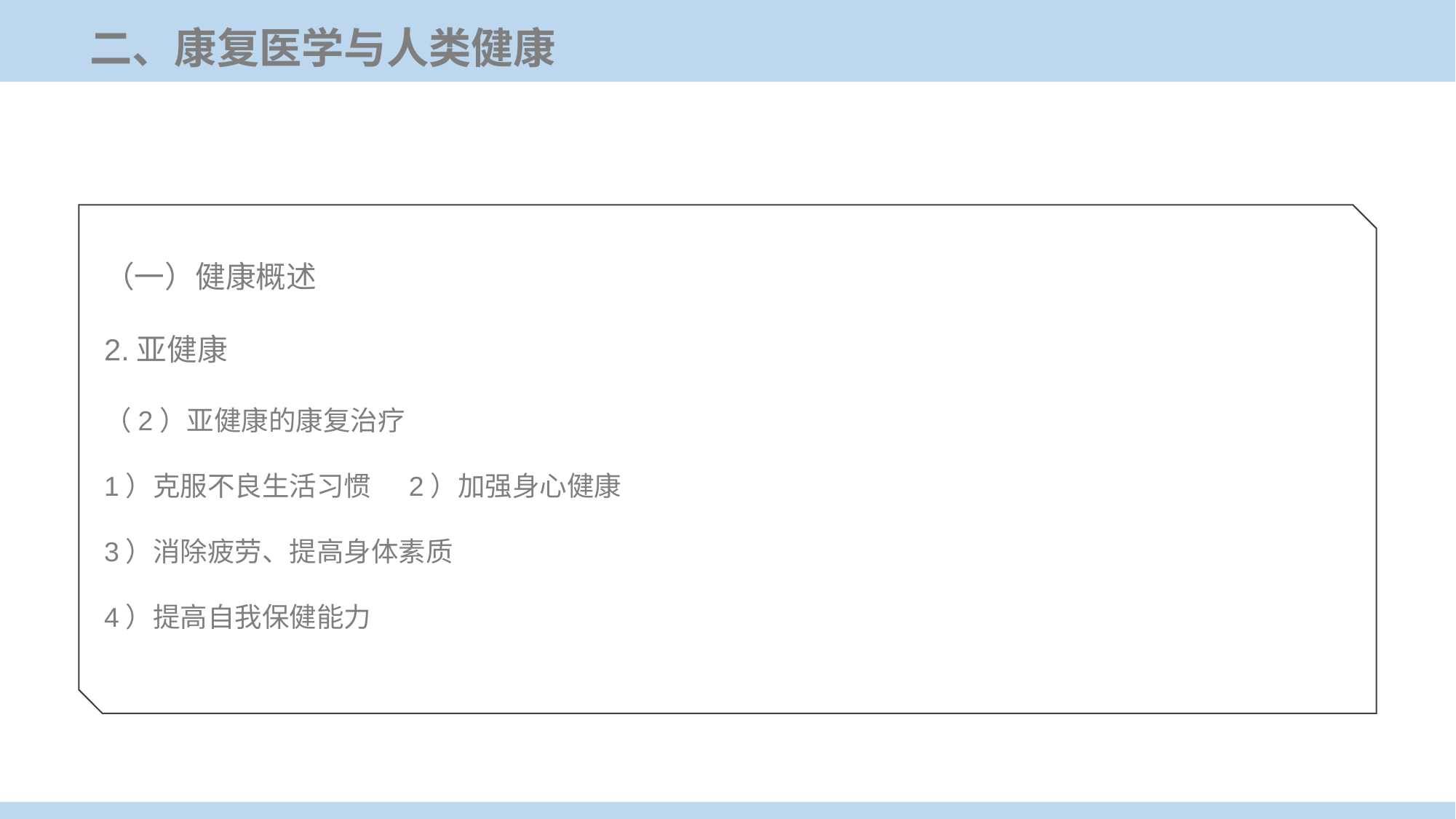

二、康复医学与人类健康

（一）健康概述

2.亚健康

（2）亚健康的康复治疗

1）克服不良生活习惯     2）加强身心健康

3）消除疲劳、提高身体素质

4）提高自我保健能力